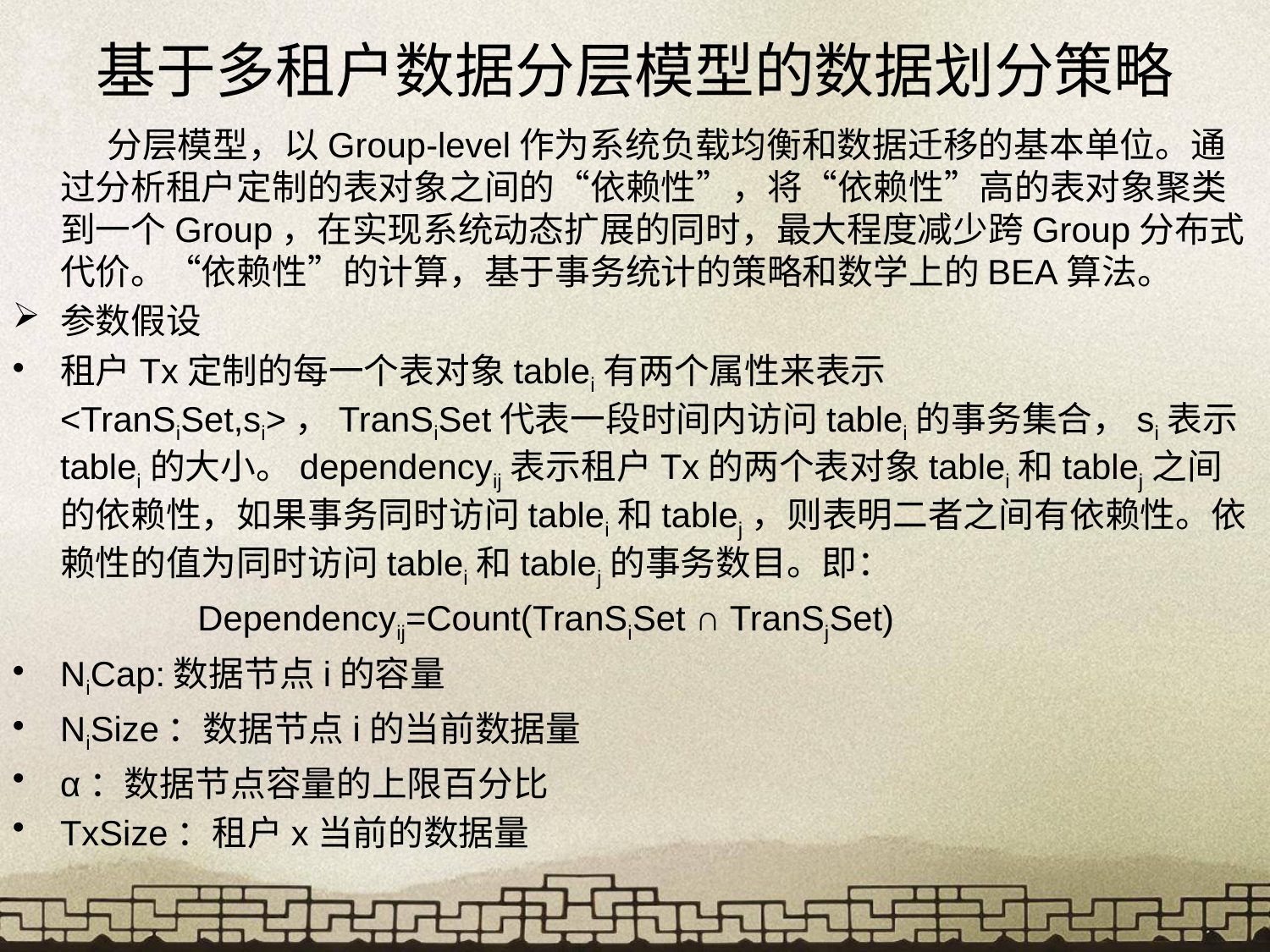

# 基于多租户数据分层模型的数据划分策略
           分层模型，以Group-level作为系统负载均衡和数据迁移的基本单位。通过分析租户定制的表对象之间的“依赖性”，将“依赖性”高的表对象聚类到一个Group，在实现系统动态扩展的同时，最大程度减少跨Group分布式代价。“依赖性”的计算，基于事务统计的策略和数学上的BEA算法。
参数假设
租户Tx定制的每一个表对象tablei有两个属性来表示<TranSiSet,si>，TranSiSet代表一段时间内访问tablei的事务集合，si表示tablei的大小。dependencyij表示租户Tx的两个表对象tablei和tablej之间的依赖性，如果事务同时访问tablei和tablej，则表明二者之间有依赖性。依赖性的值为同时访问tablei和tablej的事务数目。即：
                   Dependencyij=Count(TranSiSet ∩ TranSjSet)
NiCap:数据节点i的容量
NiSize：数据节点i的当前数据量
α：数据节点容量的上限百分比
TxSize：租户x当前的数据量